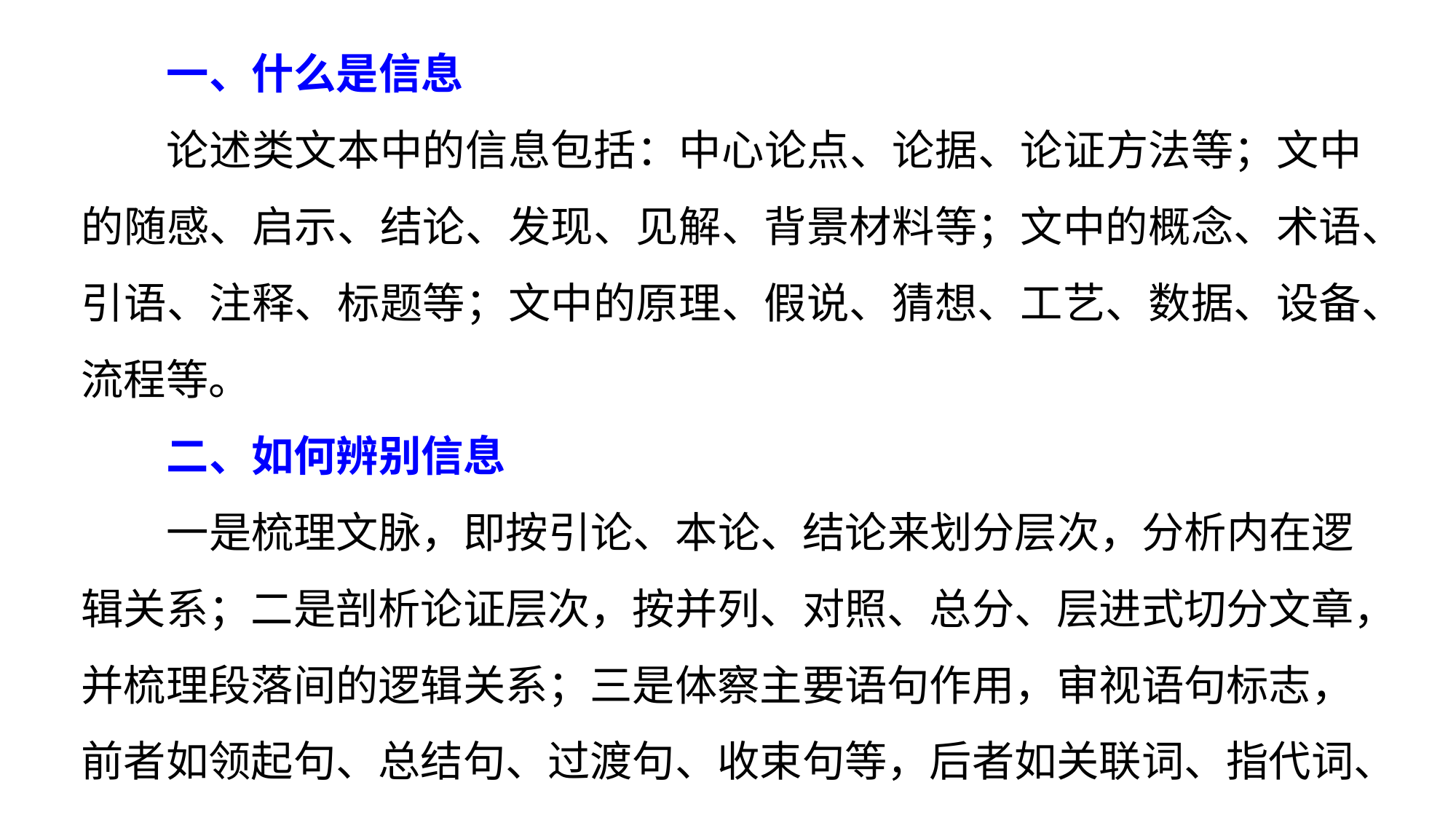

一、什么是信息
论述类文本中的信息包括：中心论点、论据、论证方法等；文中的随感、启示、结论、发现、见解、背景材料等；文中的概念、术语、引语、注释、标题等；文中的原理、假说、猜想、工艺、数据、设备、流程等。
二、如何辨别信息
一是梳理文脉，即按引论、本论、结论来划分层次，分析内在逻辑关系；二是剖析论证层次，按并列、对照、总分、层进式切分文章，并梳理段落间的逻辑关系；三是体察主要语句作用，审视语句标志，前者如领起句、总结句、过渡句、收束句等，后者如关联词、指代词、